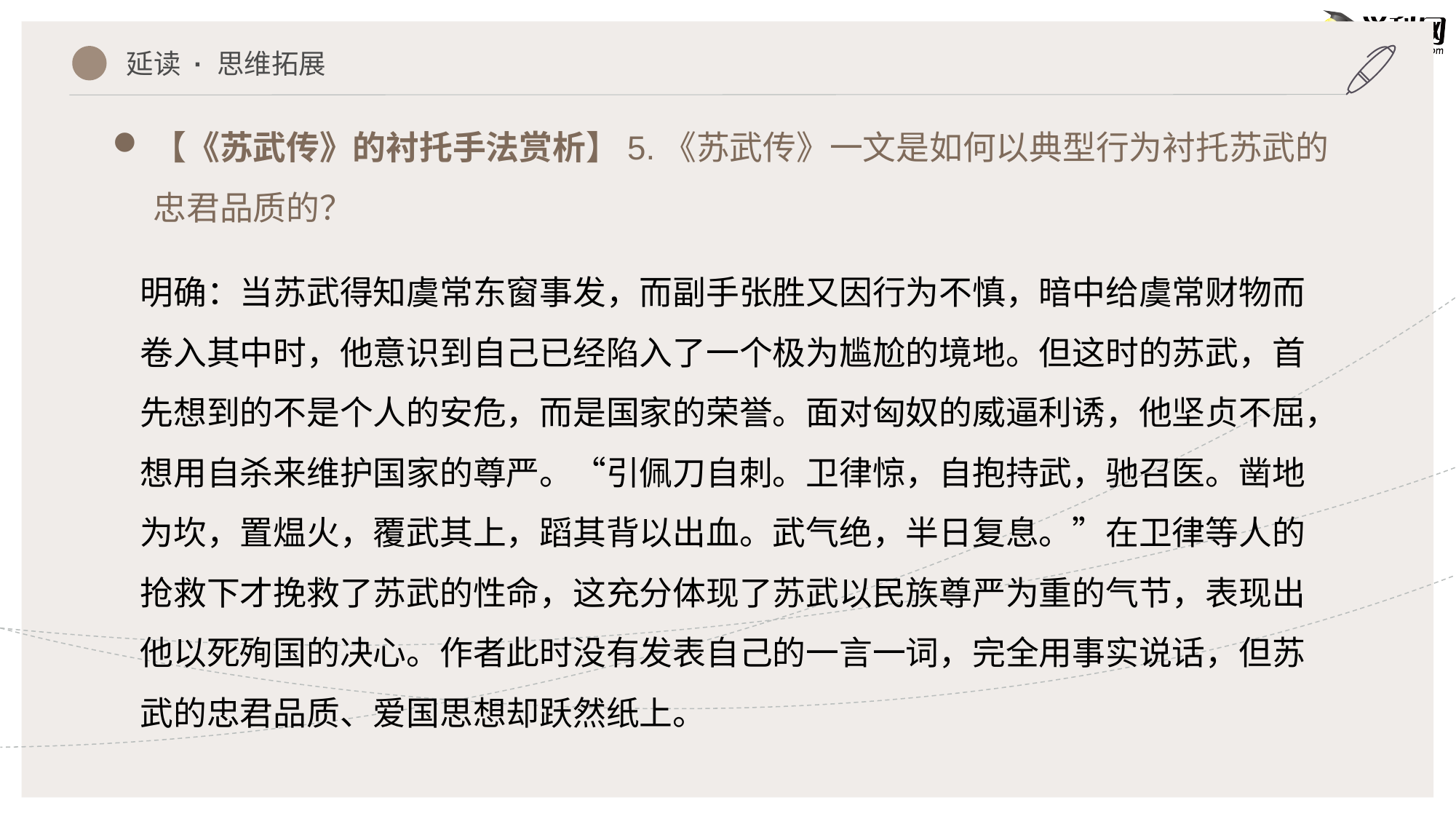

延读 · 思维拓展

【《苏武传》的衬托手法赏析】5.《苏武传》一文是如何以典型行为衬托苏武的忠君品质的？
明确：当苏武得知虞常东窗事发，而副手张胜又因行为不慎，暗中给虞常财物而卷入其中时，他意识到自己已经陷入了一个极为尴尬的境地。但这时的苏武，首先想到的不是个人的安危，而是国家的荣誉。面对匈奴的威逼利诱，他坚贞不屈，想用自杀来维护国家的尊严。“引佩刀自刺。卫律惊，自抱持武，驰召医。凿地为坎，置煴火，覆武其上，蹈其背以出血。武气绝，半日复息。”在卫律等人的抢救下才挽救了苏武的性命，这充分体现了苏武以民族尊严为重的气节，表现出他以死殉国的决心。作者此时没有发表自己的一言一词，完全用事实说话，但苏武的忠君品质、爱国思想却跃然纸上。